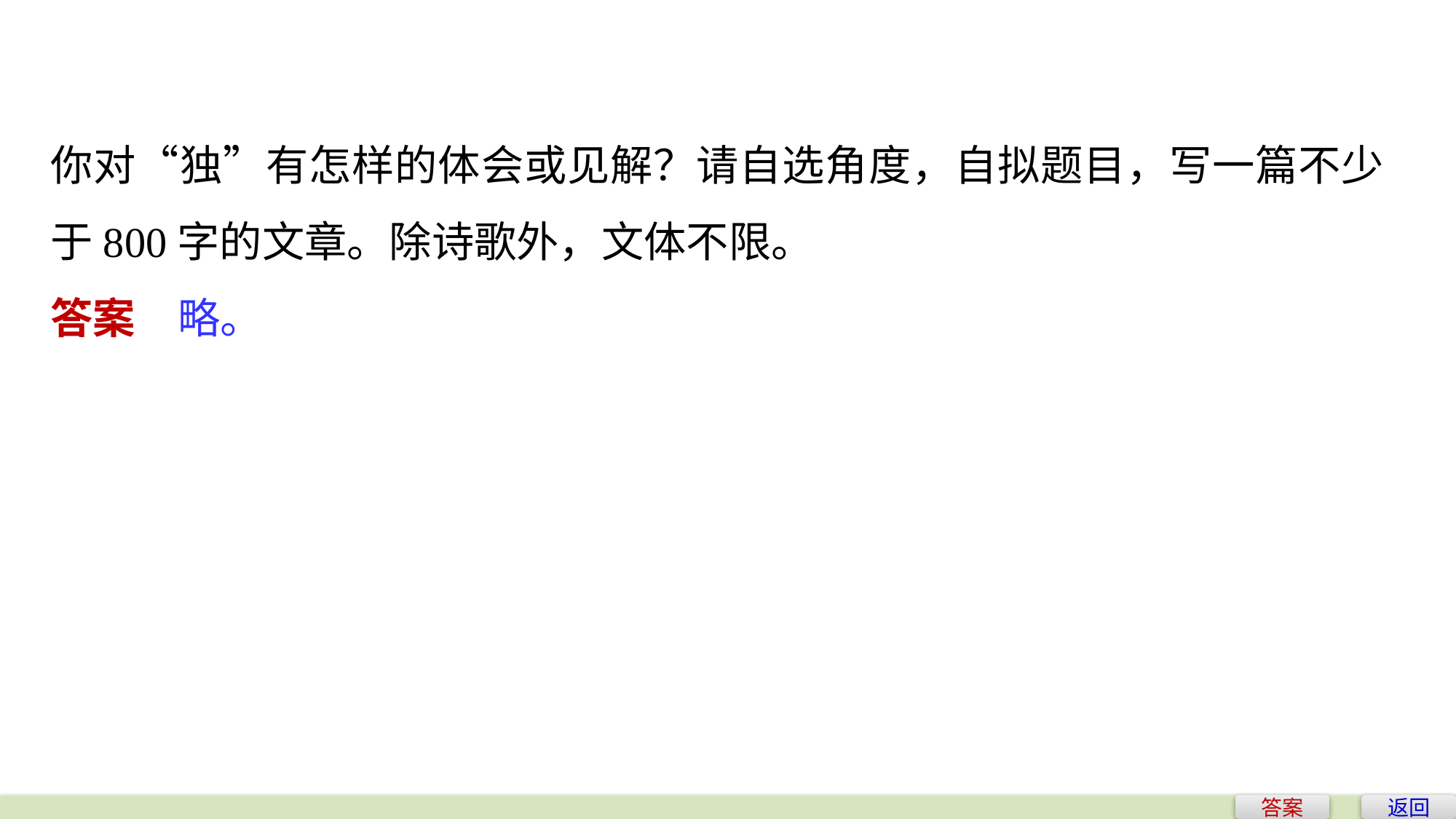

你对“独”有怎样的体会或见解？请自选角度，自拟题目，写一篇不少于800字的文章。除诗歌外，文体不限。
答案　略。
答案
返回